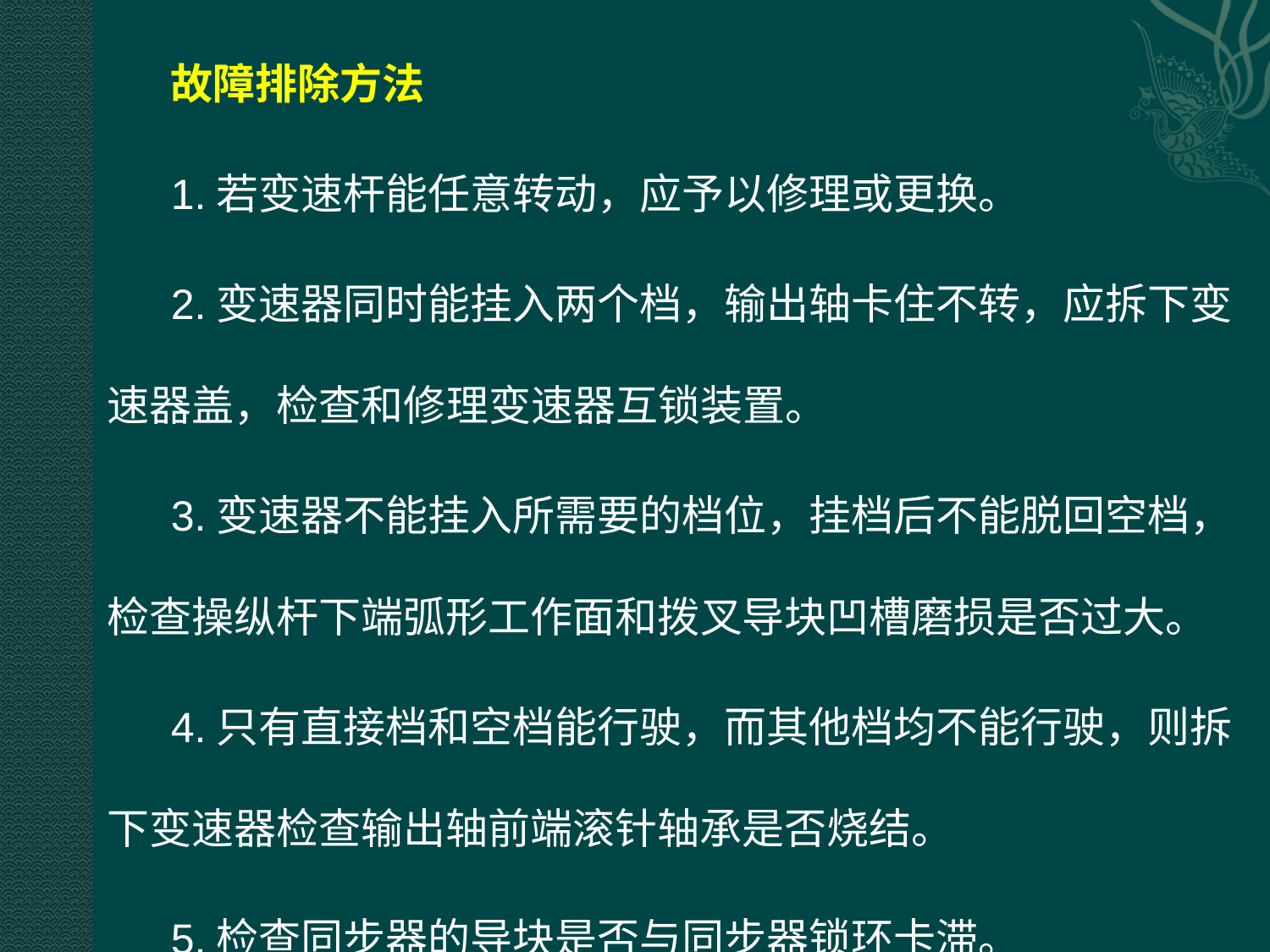

故障排除方法
1.若变速杆能任意转动，应予以修理或更换。
2.变速器同时能挂入两个档，输出轴卡住不转，应拆下变速器盖，检查和修理变速器互锁装置。
3.变速器不能挂入所需要的档位，挂档后不能脱回空档，检查操纵杆下端弧形工作面和拨叉导块凹槽磨损是否过大。
4.只有直接档和空档能行驶，而其他档均不能行驶，则拆下变速器检查输出轴前端滚针轴承是否烧结。
5.检查同步器的导块是否与同步器锁环卡滞。